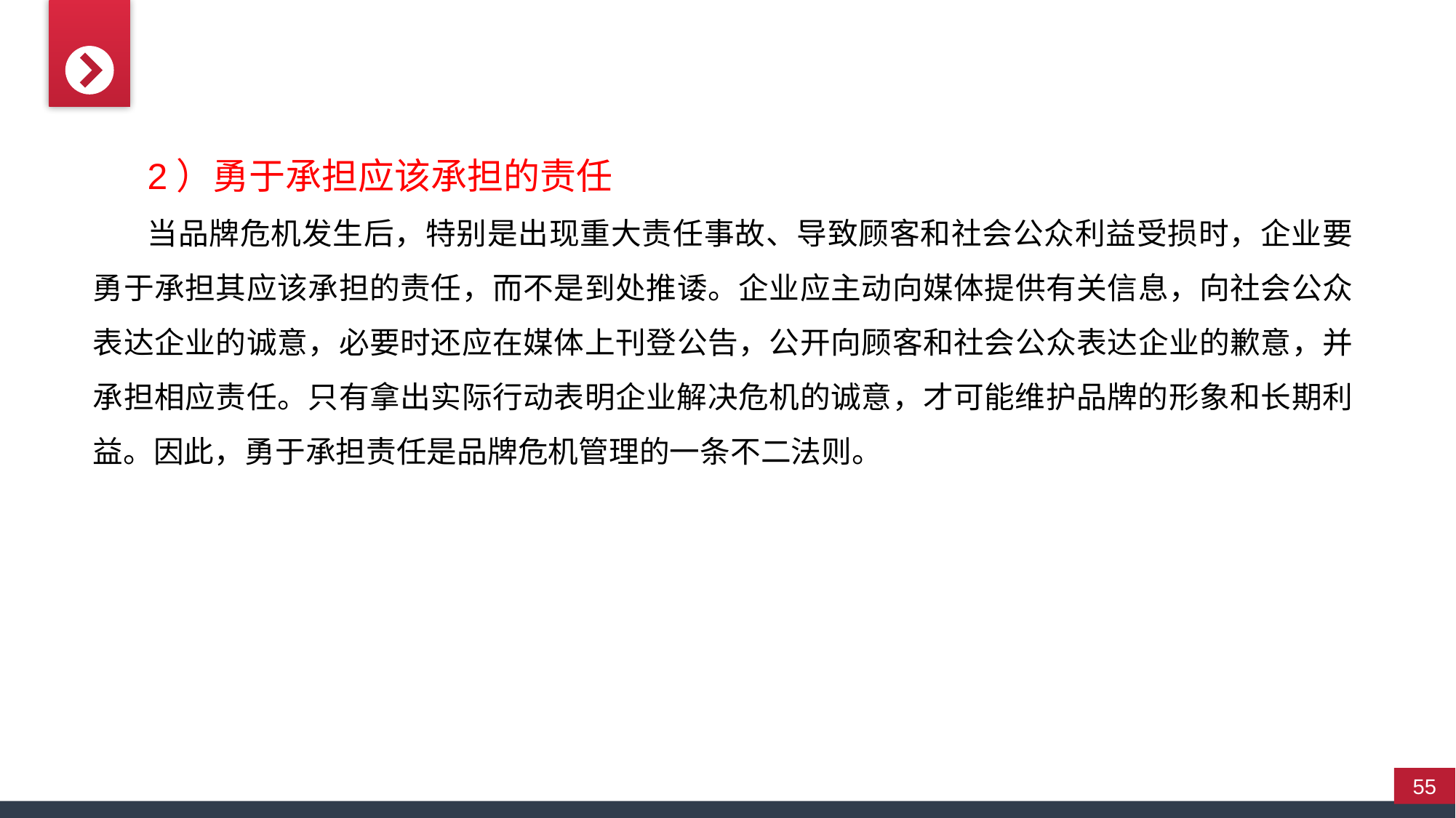

2）勇于承担应该承担的责任
当品牌危机发生后，特别是出现重大责任事故、导致顾客和社会公众利益受损时，企业要勇于承担其应该承担的责任，而不是到处推诿。企业应主动向媒体提供有关信息，向社会公众表达企业的诚意，必要时还应在媒体上刊登公告，公开向顾客和社会公众表达企业的歉意，并承担相应责任。只有拿出实际行动表明企业解决危机的诚意，才可能维护品牌的形象和长期利益。因此，勇于承担责任是品牌危机管理的一条不二法则。